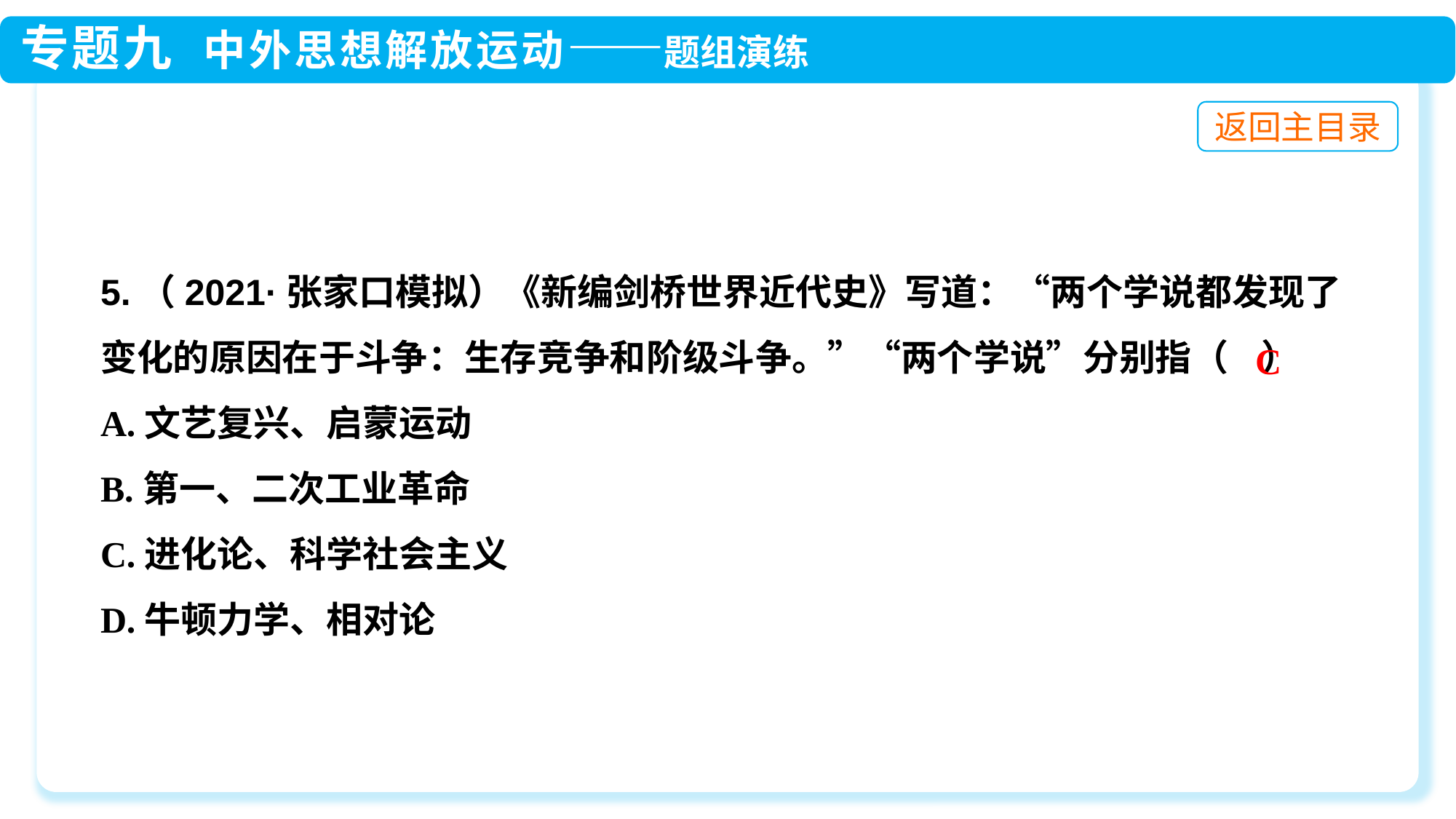

5.（2021·张家口模拟）《新编剑桥世界近代史》写道：“两个学说都发现了变化的原因在于斗争：生存竞争和阶级斗争。”“两个学说”分别指（    ）
A.文艺复兴、启蒙运动
B.第一、二次工业革命
C.进化论、科学社会主义
D.牛顿力学、相对论
C